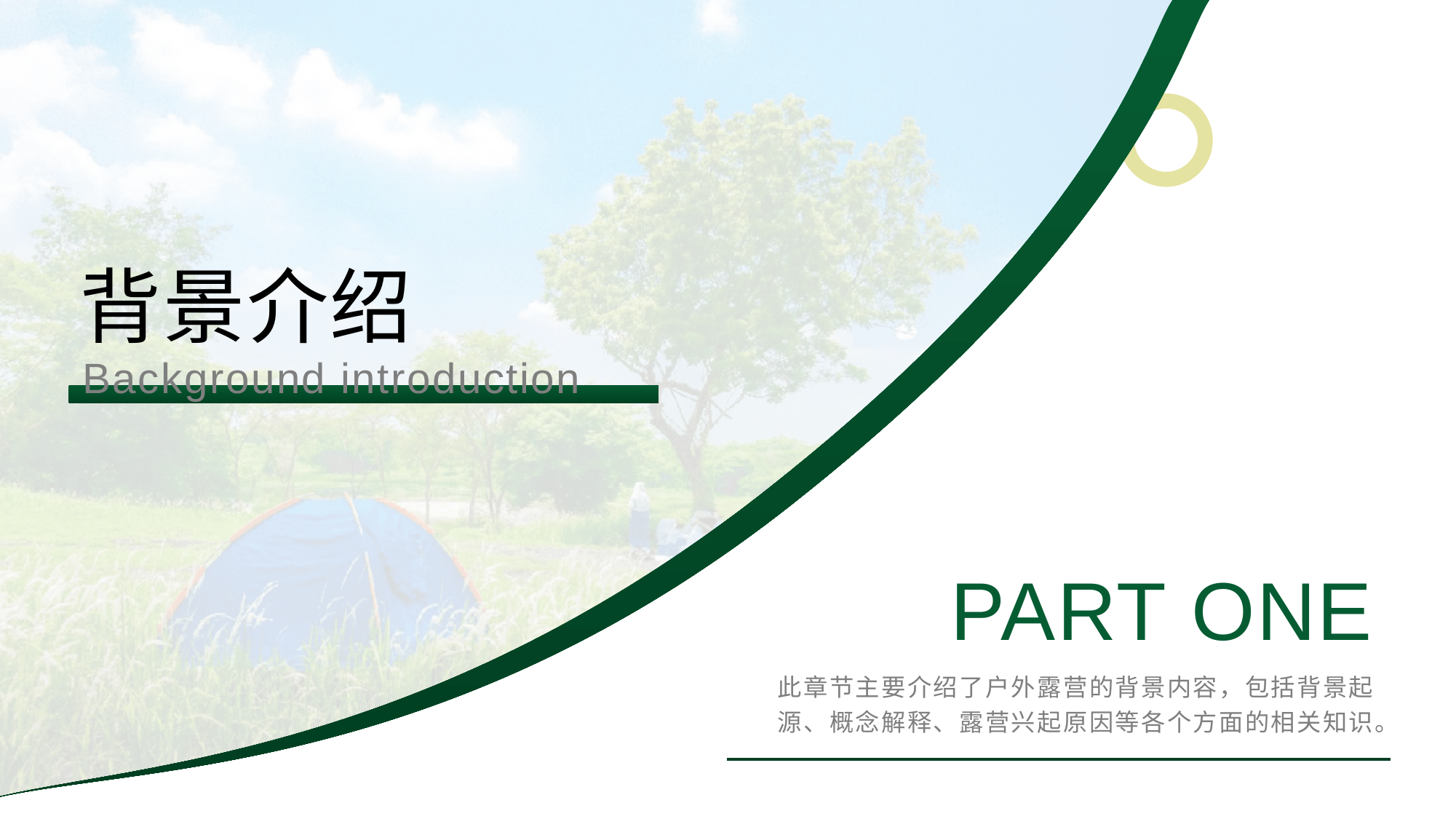

背景介绍
Background introduction

PART ONE
此章节主要介绍了户外露营的背景内容，包括背景起源、概念解释、露营兴起原因等各个方面的相关知识。